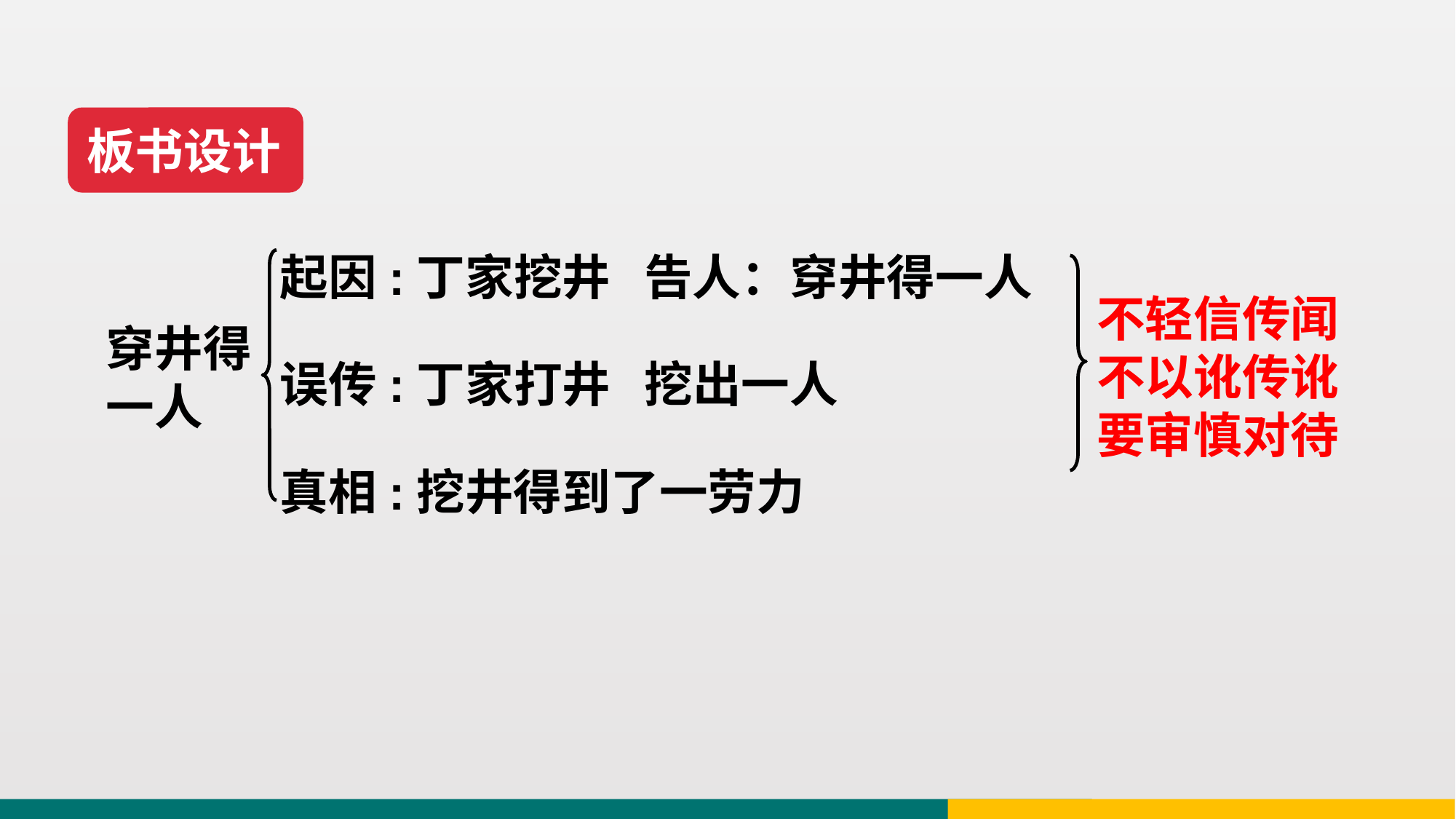

板书设计
起因:丁家挖井   告人：穿井得一人

不轻信传闻
不以讹传讹 要审慎对待
穿井得一人
误传:丁家打井   挖出一人
真相:挖井得到了一劳力